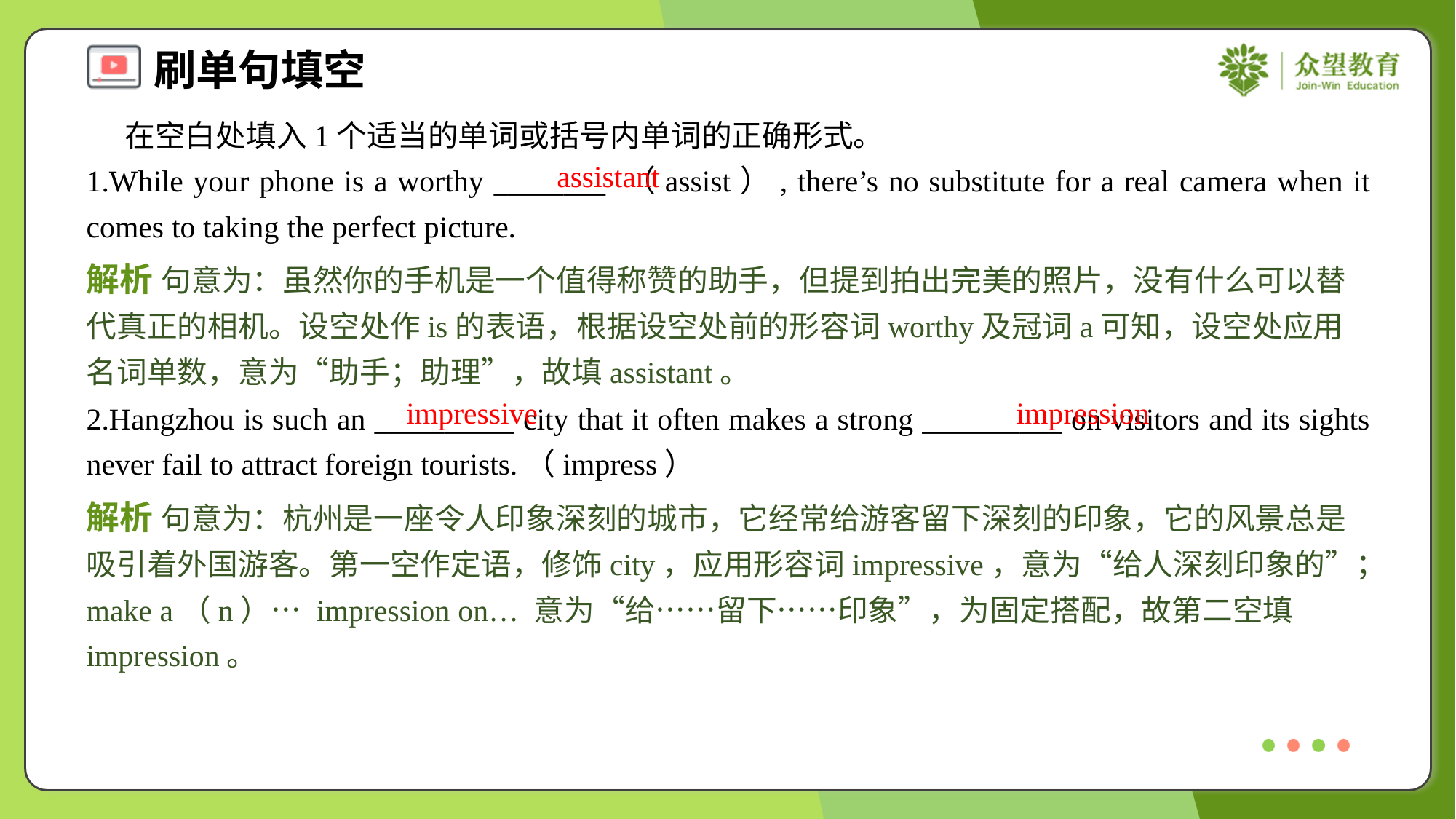

在空白处填入1个适当的单词或括号内单词的正确形式。
1.While your phone is a worthy ________ （assist）, there’s no substitute for a real camera when it comes to taking the perfect picture.
assistant
解析 句意为：虽然你的手机是一个值得称赞的助手，但提到拍出完美的照片，没有什么可以替代真正的相机。设空处作is的表语，根据设空处前的形容词worthy及冠词a可知，设空处应用名词单数，意为“助手；助理”，故填assistant。
impressive
impression
2.Hangzhou is such an __________ city that it often makes a strong __________ on visitors and its sights never fail to attract foreign tourists.（impress）
解析 句意为：杭州是一座令人印象深刻的城市，它经常给游客留下深刻的印象，它的风景总是吸引着外国游客。第一空作定语，修饰city，应用形容词impressive，意为“给人深刻印象的”；make a（n）… impression on… 意为“给……留下……印象”，为固定搭配，故第二空填impression。